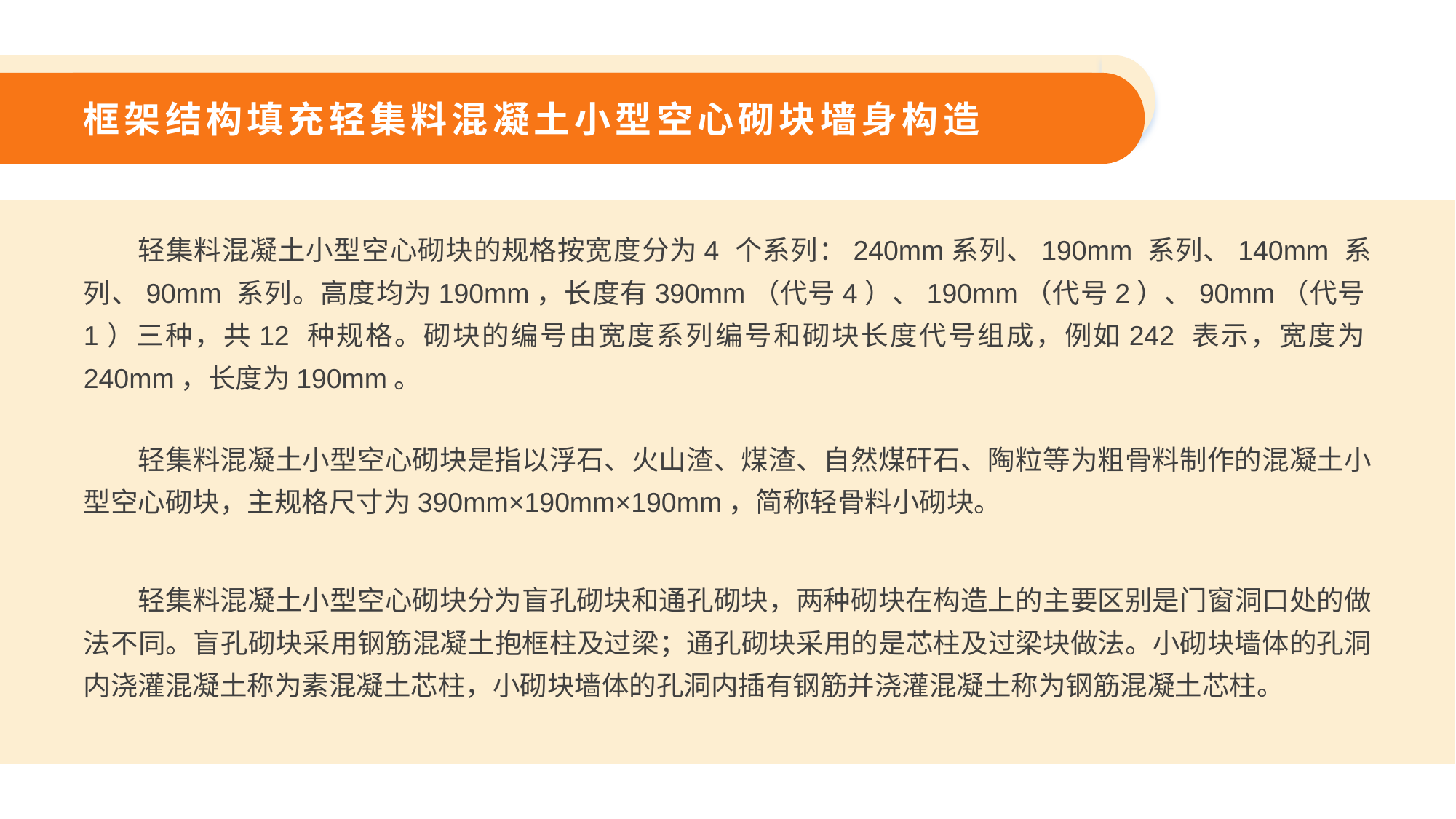

框架结构填充轻集料混凝土小型空心砌块墙身构造

轻集料混凝土小型空心砌块的规格按宽度分为4 个系列：240mm系列、190mm 系列、140mm 系列、90mm 系列。高度均为190mm，长度有390mm（代号4）、190mm（代号2）、90mm（代号1）三种，共12 种规格。砌块的编号由宽度系列编号和砌块长度代号组成，例如242 表示，宽度为240mm，长度为190mm。
轻集料混凝土小型空心砌块是指以浮石、火山渣、煤渣、自然煤矸石、陶粒等为粗骨料制作的混凝土小型空心砌块，主规格尺寸为390mm×190mm×190mm，简称轻骨料小砌块。
轻集料混凝土小型空心砌块分为盲孔砌块和通孔砌块，两种砌块在构造上的主要区别是门窗洞口处的做法不同。盲孔砌块采用钢筋混凝土抱框柱及过梁；通孔砌块采用的是芯柱及过梁块做法。小砌块墙体的孔洞内浇灌混凝土称为素混凝土芯柱，小砌块墙体的孔洞内插有钢筋并浇灌混凝土称为钢筋混凝土芯柱。